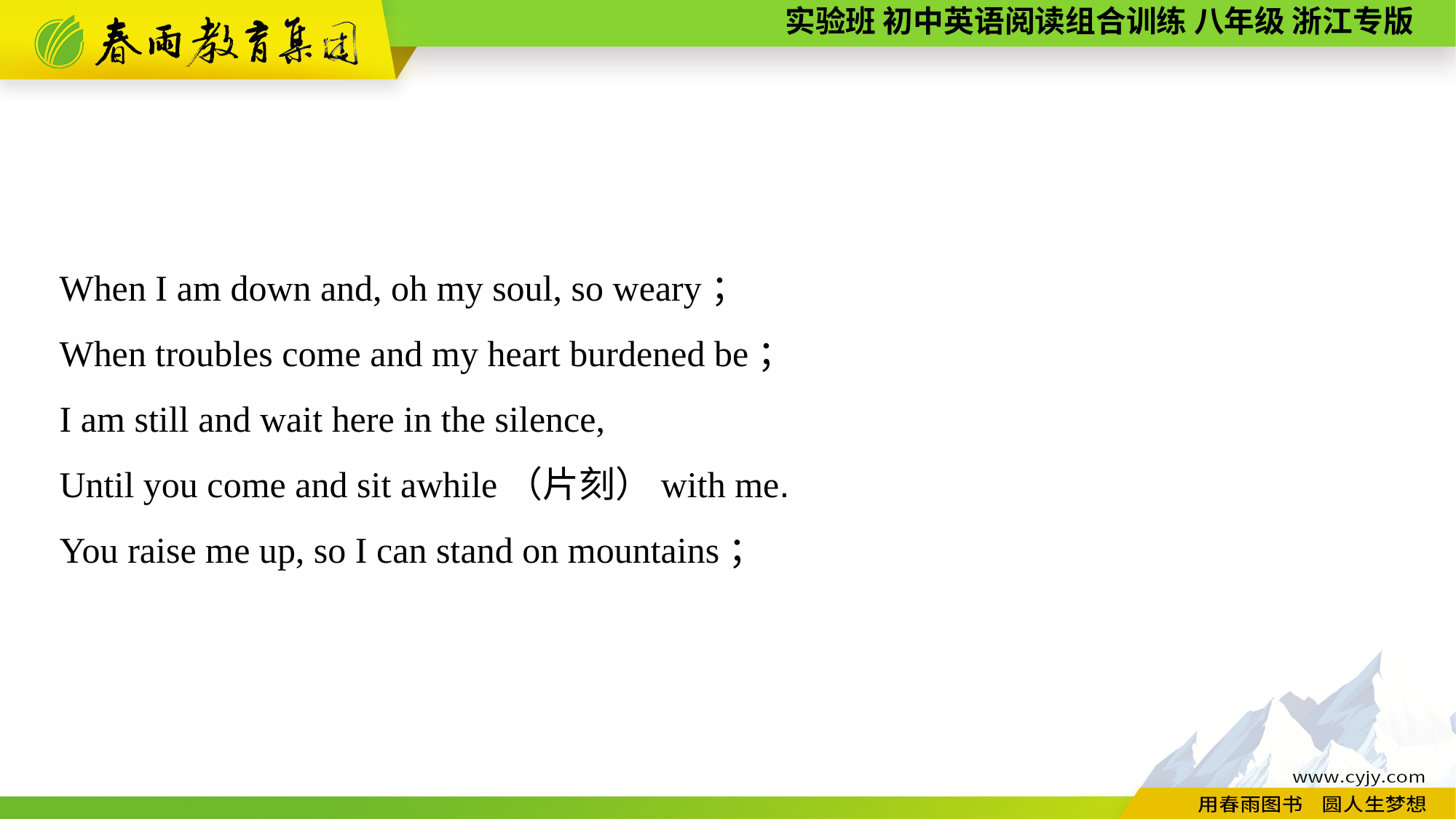

When I am down and, oh my soul, so weary；
When troubles come and my heart burdened be；
I am still and wait here in the silence,
Until you come and sit awhile（片刻）with me.
You raise me up, so I can stand on mountains；